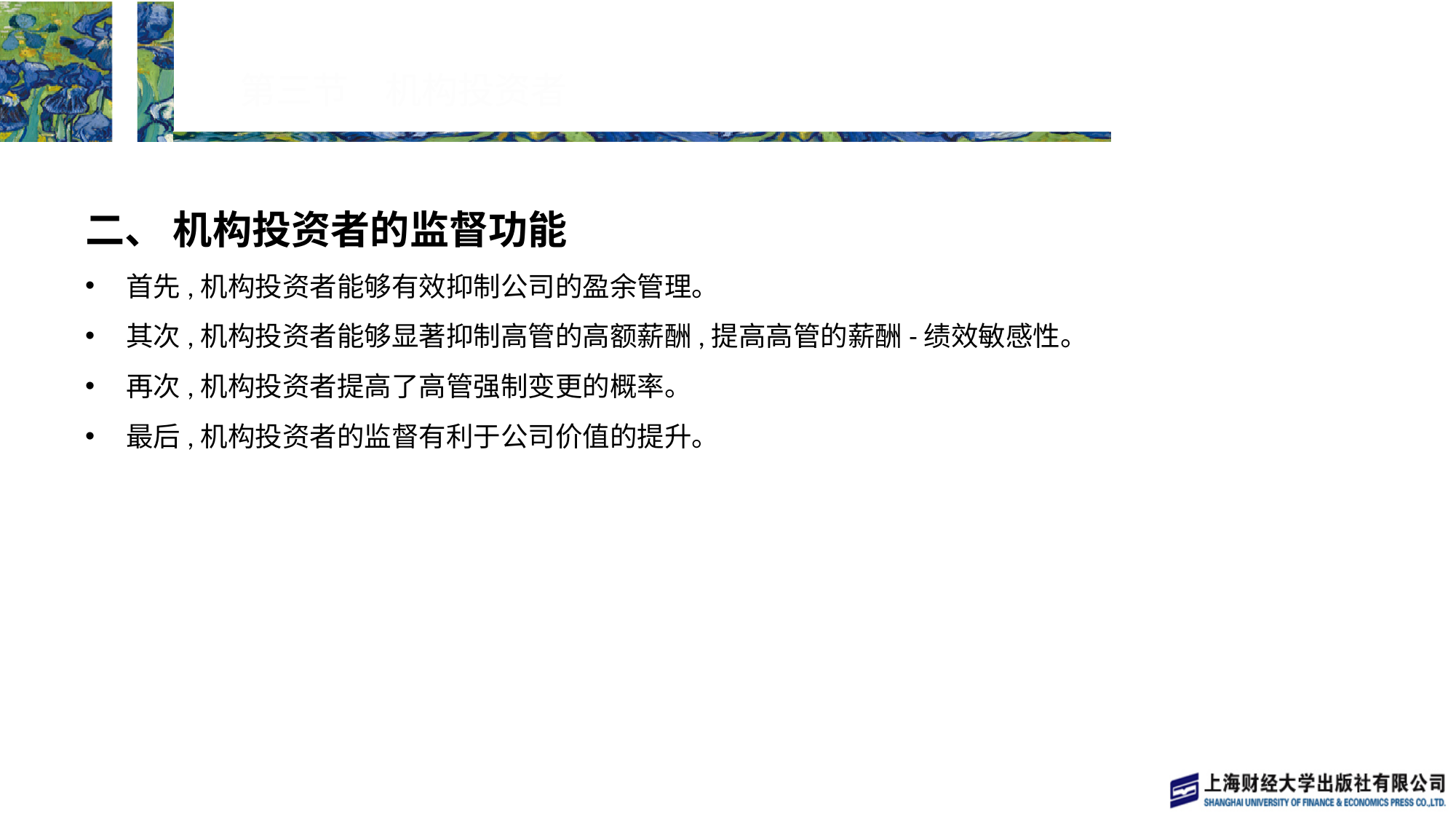

# 第三节　机构投资者
二、 机构投资者的监督功能
首先,机构投资者能够有效抑制公司的盈余管理。
其次,机构投资者能够显著抑制高管的高额薪酬,提高高管的薪酬-绩效敏感性。
再次,机构投资者提高了高管强制变更的概率。
最后,机构投资者的监督有利于公司价值的提升。